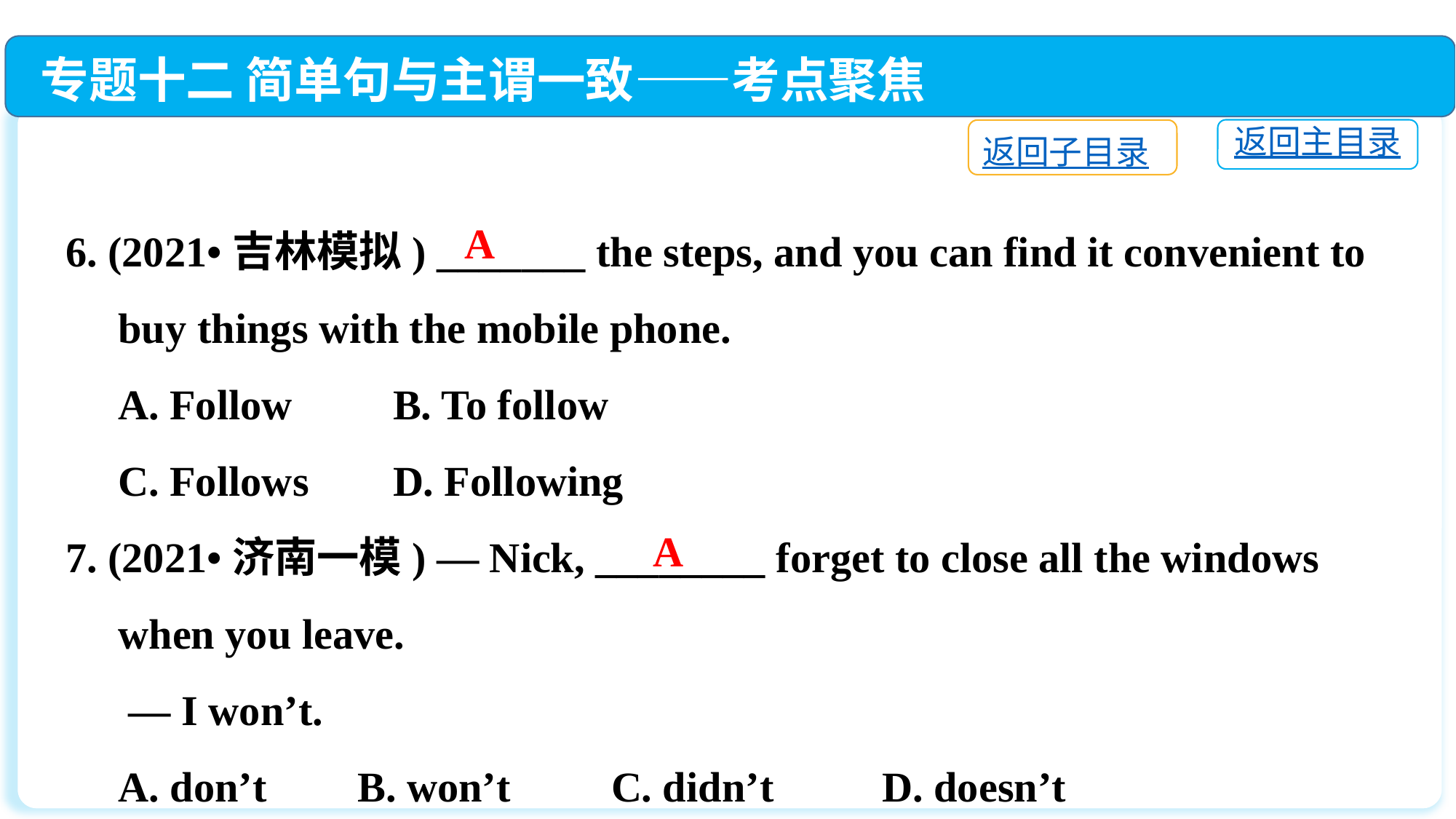

专题十二 简单句与主谓一致——考点聚焦

返回主目录

返回子目录
6. (2021•吉林模拟) _______ the steps, and you can find it convenient to
     buy things with the mobile phone.
     A. Follow	B. To follow
     C. Follows	D. Following
7. (2021•济南一模) — Nick, ________ forget to close all the windows
     when you leave.
      — I won’t.
     A. don’t	       B. won’t	C. didn’t	     D. doesn’t
A
A